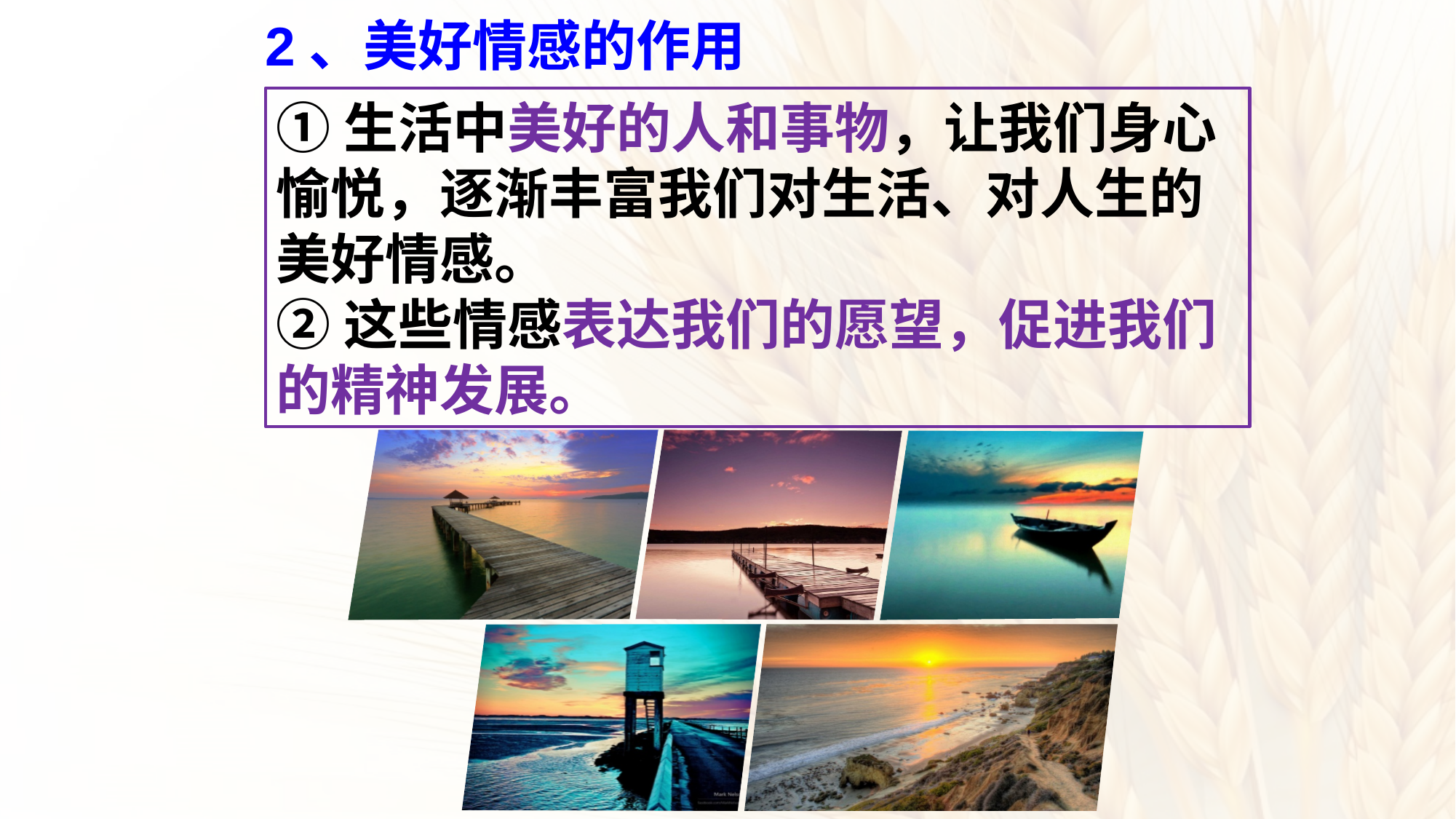

2、美好情感的作用
①生活中美好的人和事物，让我们身心愉悦，逐渐丰富我们对生活、对人生的美好情感。
②这些情感表达我们的愿望，促进我们的精神发展。